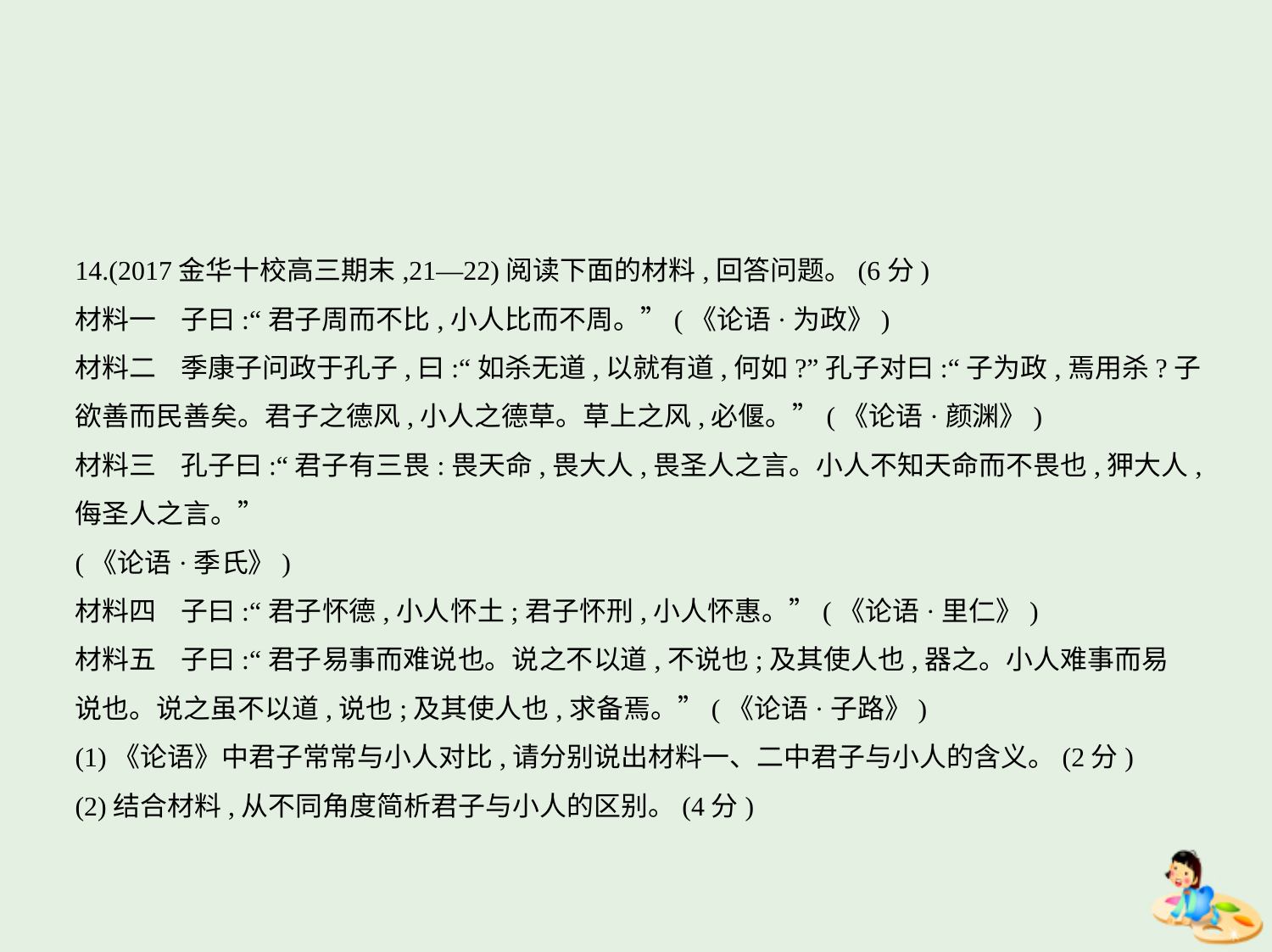

14.(2017金华十校高三期末,21—22)阅读下面的材料,回答问题。(6分)
材料一    子曰:“君子周而不比,小人比而不周。”(《论语·为政》)
材料二    季康子问政于孔子,曰:“如杀无道,以就有道,何如?”孔子对曰:“子为政,焉用杀?子
欲善而民善矣。君子之德风,小人之德草。草上之风,必偃。”(《论语·颜渊》)
材料三    孔子曰:“君子有三畏:畏天命,畏大人,畏圣人之言。小人不知天命而不畏也,狎大人,
侮圣人之言。”
(《论语·季氏》)
材料四    子曰:“君子怀德,小人怀土;君子怀刑,小人怀惠。”(《论语·里仁》)
材料五    子曰:“君子易事而难说也。说之不以道,不说也;及其使人也,器之。小人难事而易
说也。说之虽不以道,说也;及其使人也,求备焉。”(《论语·子路》)
(1)《论语》中君子常常与小人对比,请分别说出材料一、二中君子与小人的含义。(2分)
(2)结合材料,从不同角度简析君子与小人的区别。(4分)